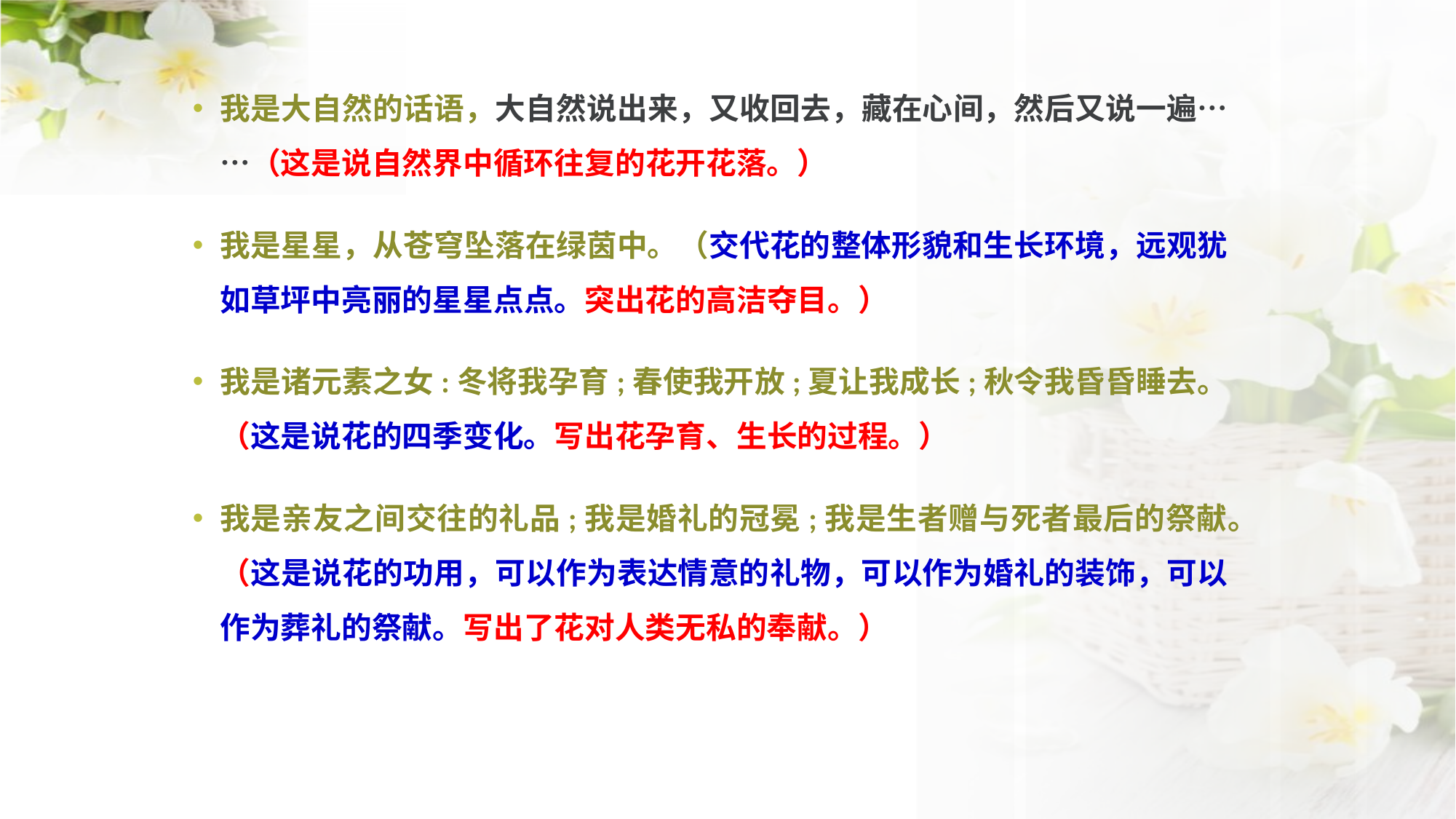

我是大自然的话语，大自然说出来，又收回去，藏在心间，然后又说一遍……（这是说自然界中循环往复的花开花落。）
我是星星，从苍穹坠落在绿茵中。（交代花的整体形貌和生长环境，远观犹如草坪中亮丽的星星点点。突出花的高洁夺目。）
我是诸元素之女:冬将我孕育;春使我开放;夏让我成长;秋令我昏昏睡去。（这是说花的四季变化。写出花孕育、生长的过程。）
我是亲友之间交往的礼品;我是婚礼的冠冕;我是生者赠与死者最后的祭献。（这是说花的功用，可以作为表达情意的礼物，可以作为婚礼的装饰，可以作为葬礼的祭献。写出了花对人类无私的奉献。）